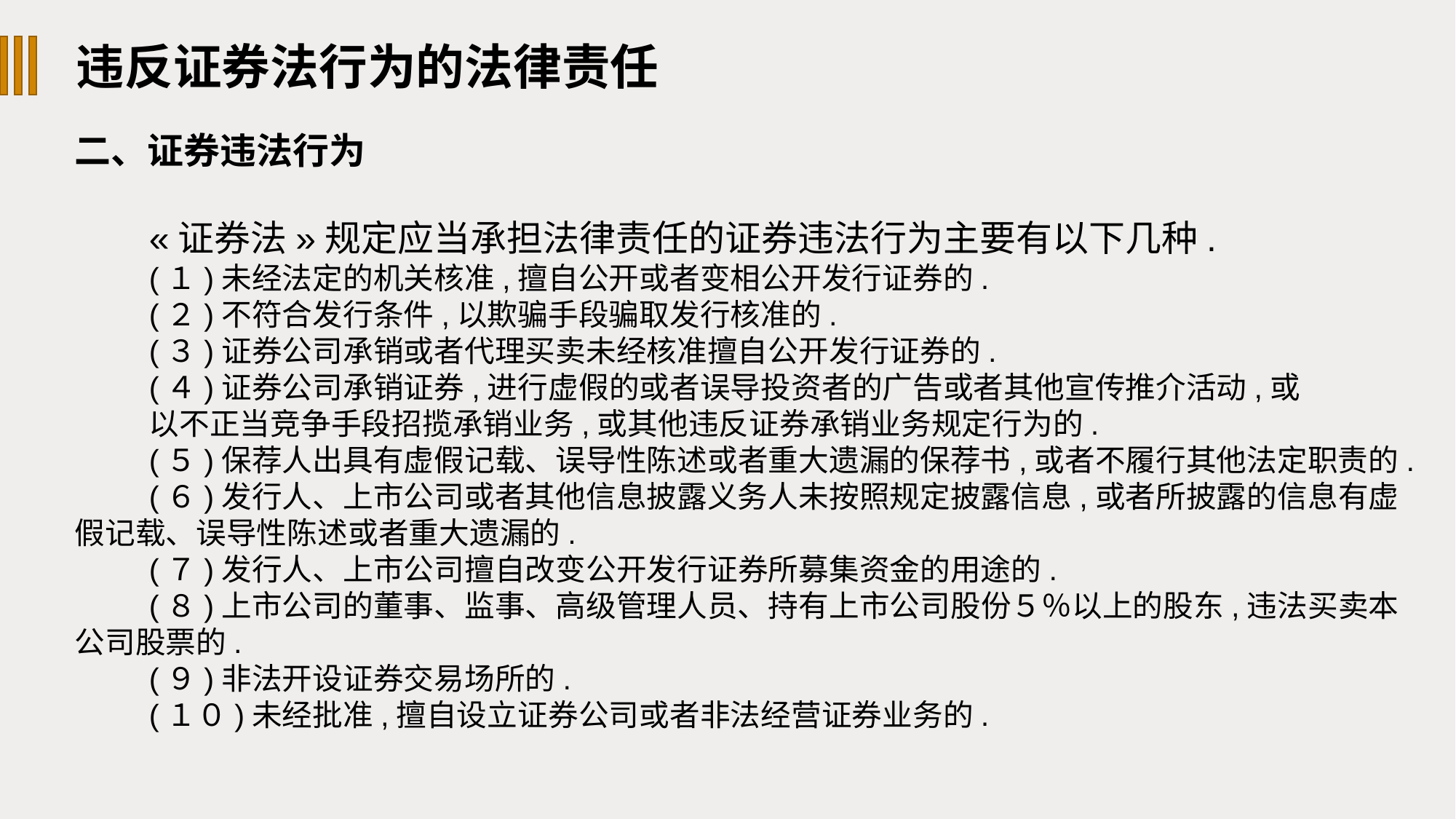

违反证券法行为的法律责任

二、证券违法行为

«证券法»规定应当承担法律责任的证券违法行为主要有以下几种.
(１)未经法定的机关核准,擅自公开或者变相公开发行证券的.
(２)不符合发行条件,以欺骗手段骗取发行核准的.
(３)证券公司承销或者代理买卖未经核准擅自公开发行证券的.
(４)证券公司承销证券,进行虚假的或者误导投资者的广告或者其他宣传推介活动,或
以不正当竞争手段招揽承销业务,或其他违反证券承销业务规定行为的.
(５)保荐人出具有虚假记载、误导性陈述或者重大遗漏的保荐书,或者不履行其他法定职责的.
(６)发行人、上市公司或者其他信息披露义务人未按照规定披露信息,或者所披露的信息有虚假记载、误导性陈述或者重大遗漏的.
(７)发行人、上市公司擅自改变公开发行证券所募集资金的用途的.
(８)上市公司的董事、监事、高级管理人员、持有上市公司股份５％以上的股东,违法买卖本公司股票的.
(９)非法开设证券交易场所的.
(１０)未经批准,擅自设立证券公司或者非法经营证券业务的.